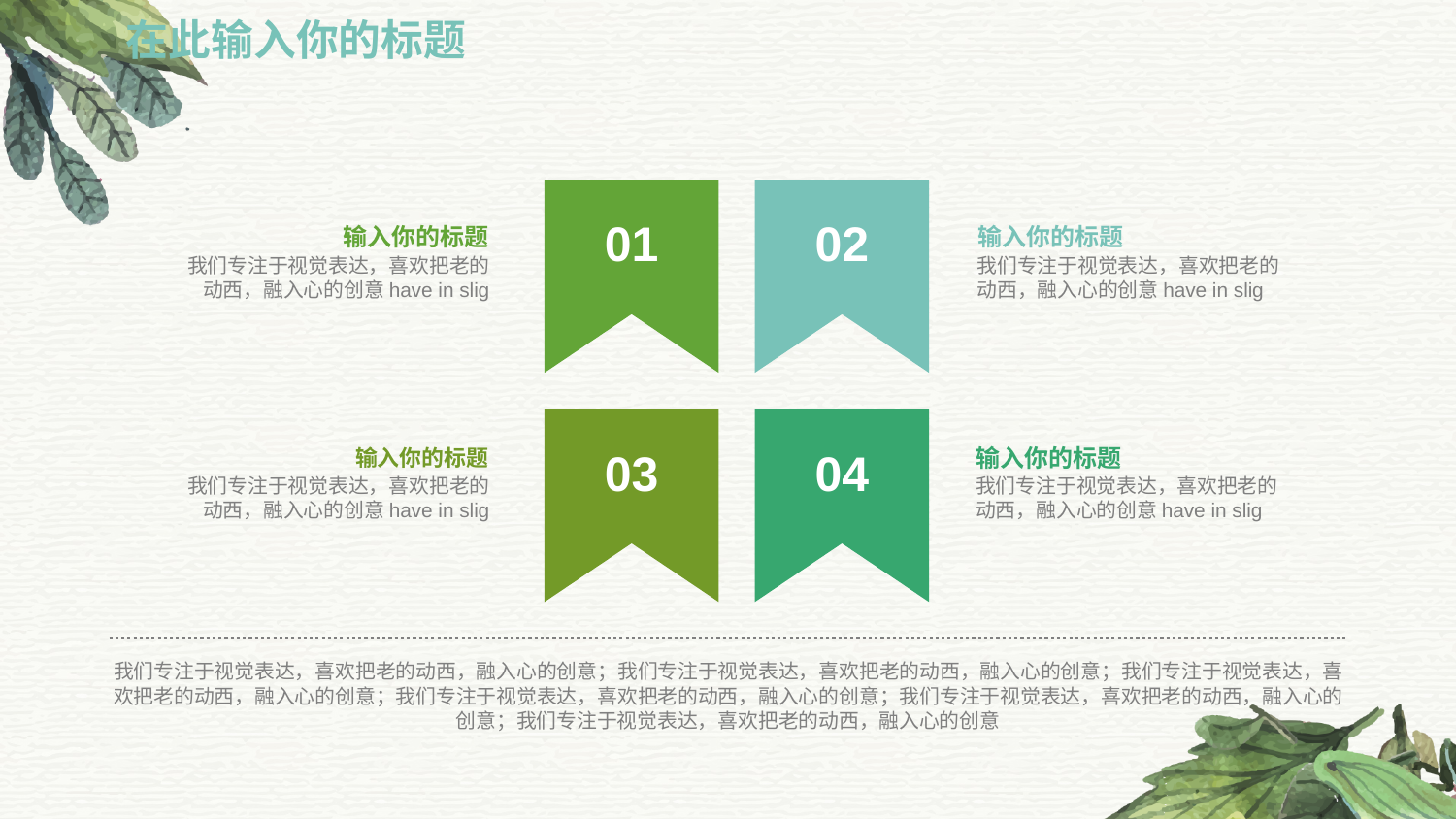

在此输入你的标题

01

02
输入你的标题
我们专注于视觉表达，喜欢把老的动西，融入心的创意have in slig
输入你的标题
我们专注于视觉表达，喜欢把老的动西，融入心的创意have in slig

03

04
输入你的标题
我们专注于视觉表达，喜欢把老的动西，融入心的创意have in slig
输入你的标题
我们专注于视觉表达，喜欢把老的动西，融入心的创意have in slig
我们专注于视觉表达，喜欢把老的动西，融入心的创意；我们专注于视觉表达，喜欢把老的动西，融入心的创意；我们专注于视觉表达，喜欢把老的动西，融入心的创意；我们专注于视觉表达，喜欢把老的动西，融入心的创意；我们专注于视觉表达，喜欢把老的动西，融入心的创意；我们专注于视觉表达，喜欢把老的动西，融入心的创意